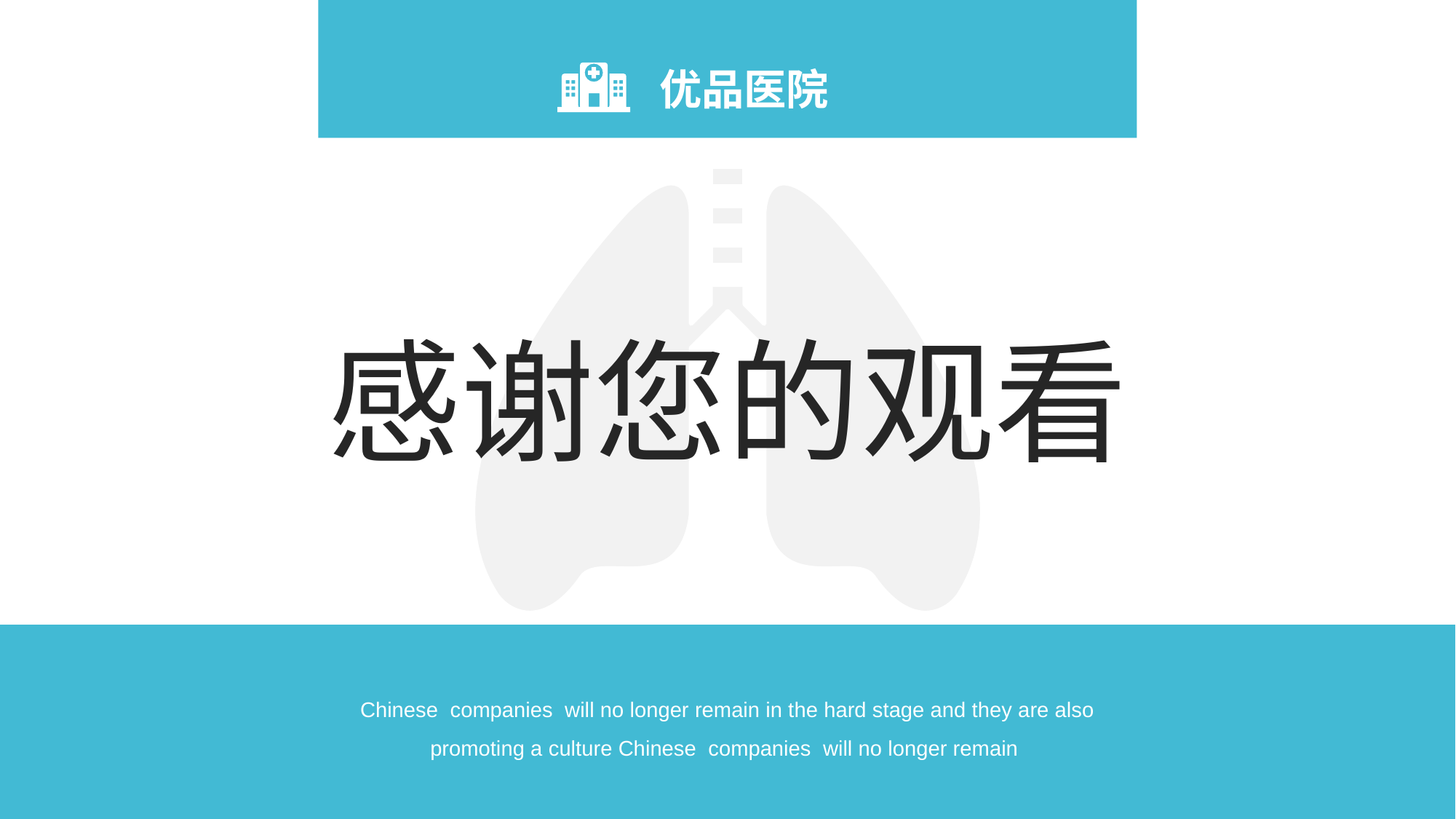

优品医院

感谢您的观看

Chinese  companies  will no longer remain in the hard stage and they are also promoting a culture Chinese  companies  will no longer remain